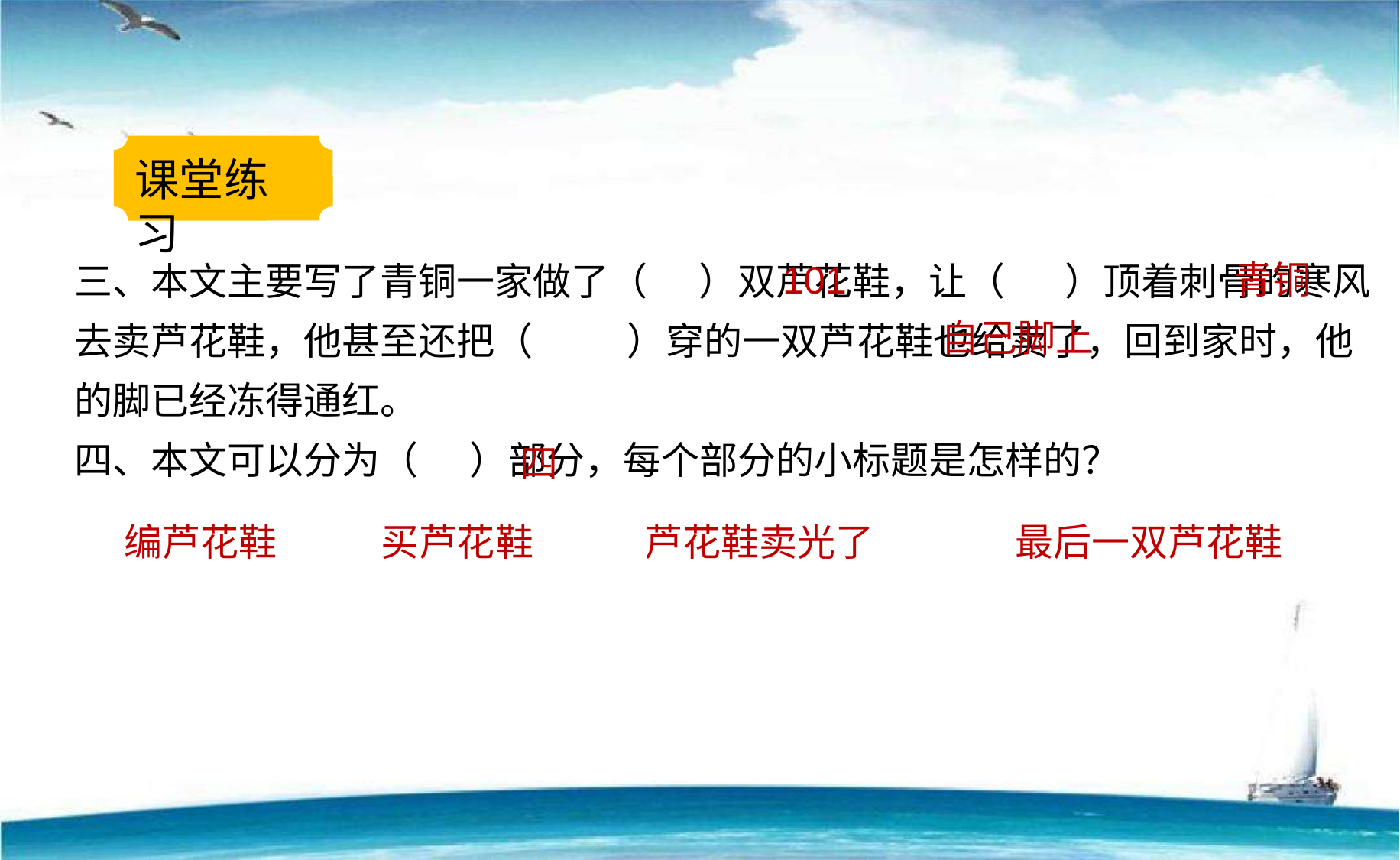

课堂练习

三、本文主要写了青铜一家做了（      ）双芦花鞋，让（       ）顶着刺骨的寒风去卖芦花鞋，他甚至还把（           ）穿的一双芦花鞋也给卖了，回到家时，他的脚已经冻得通红。
四、本文可以分为（      ）部分，每个部分的小标题是怎样的？

101
青铜
自己脚上
四
编芦花鞋
买芦花鞋
芦花鞋卖光了
最后一双芦花鞋